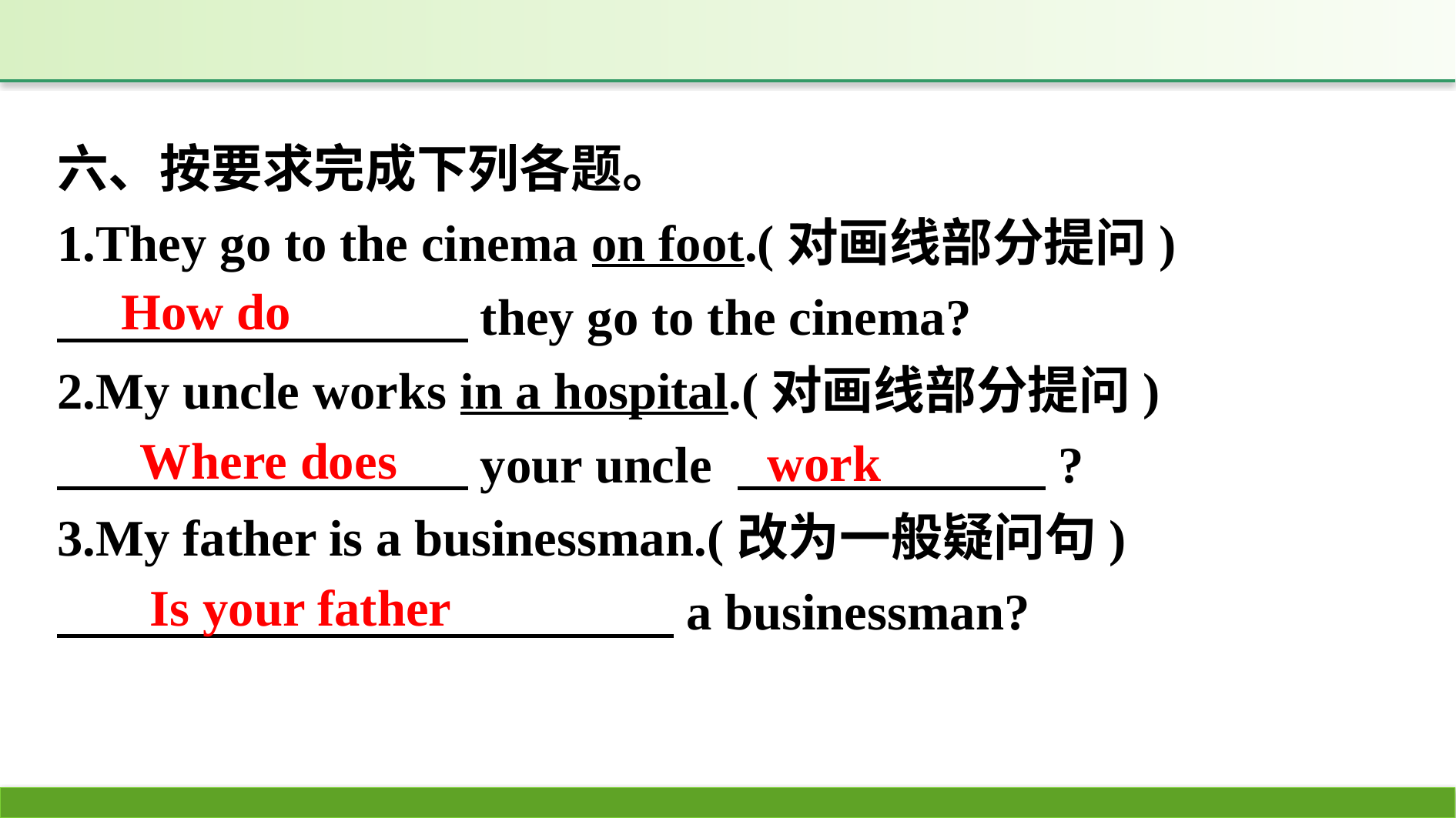

六、按要求完成下列各题。
1.They go to the cinema on foot.(对画线部分提问)
　　　　　　　　they go to the cinema?
2.My uncle works in a hospital.(对画线部分提问)
　　　　　　　　your uncle 　　　　　　?
3.My father is a businessman.(改为一般疑问句)
　　　　　　　　　　　　a businessman?
How do
Where does
work
Is your father